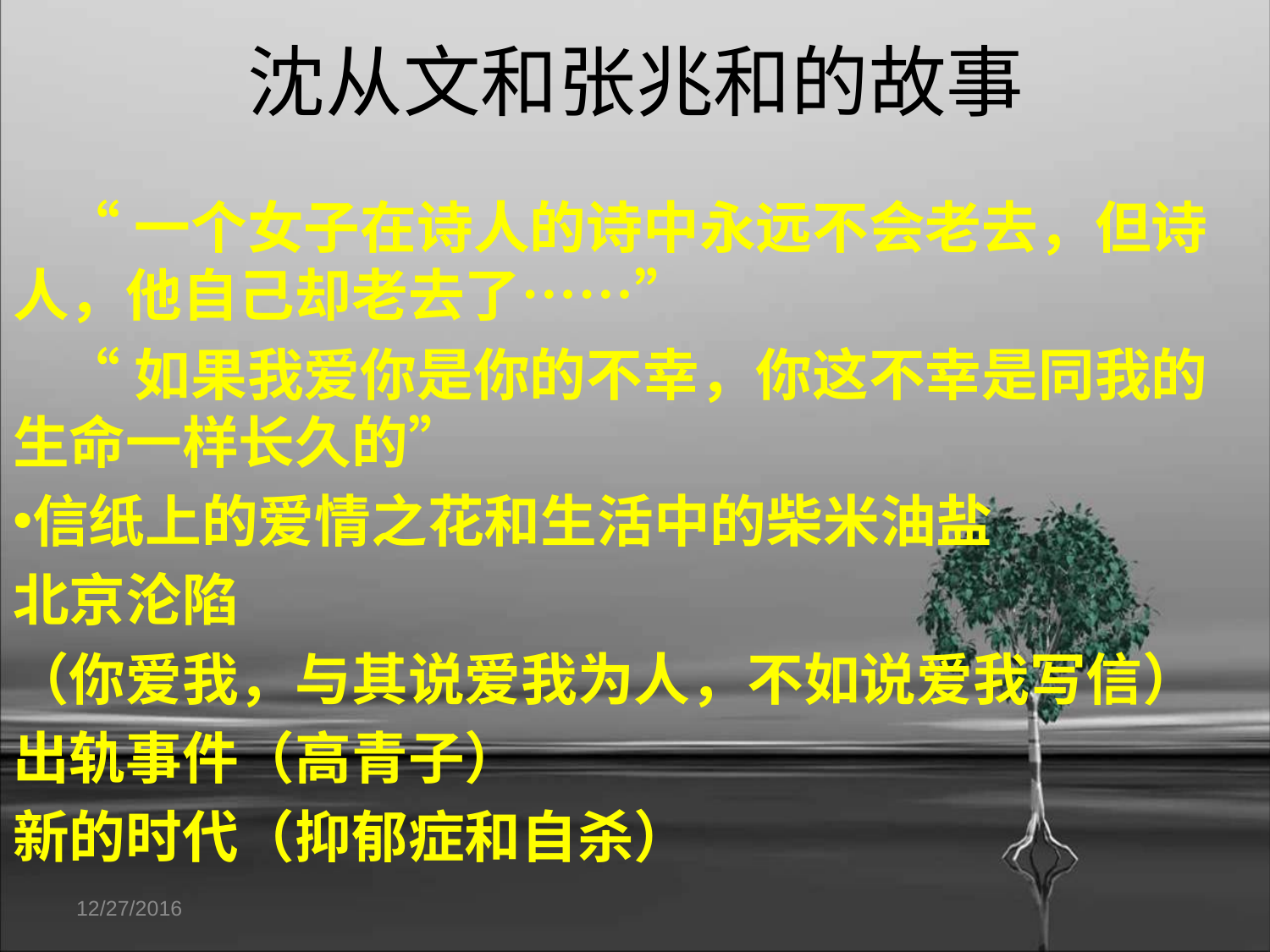

# 沈从文和张兆和的故事
    “一个女子在诗人的诗中永远不会老去，但诗人，他自己却老去了……”
    “如果我爱你是你的不幸，你这不幸是同我的生命一样长久的”
信纸上的爱情之花和生活中的柴米油盐
北京沦陷
（你爱我，与其说爱我为人，不如说爱我写信）
出轨事件（高青子）
新的时代（抑郁症和自杀）
12/27/2016